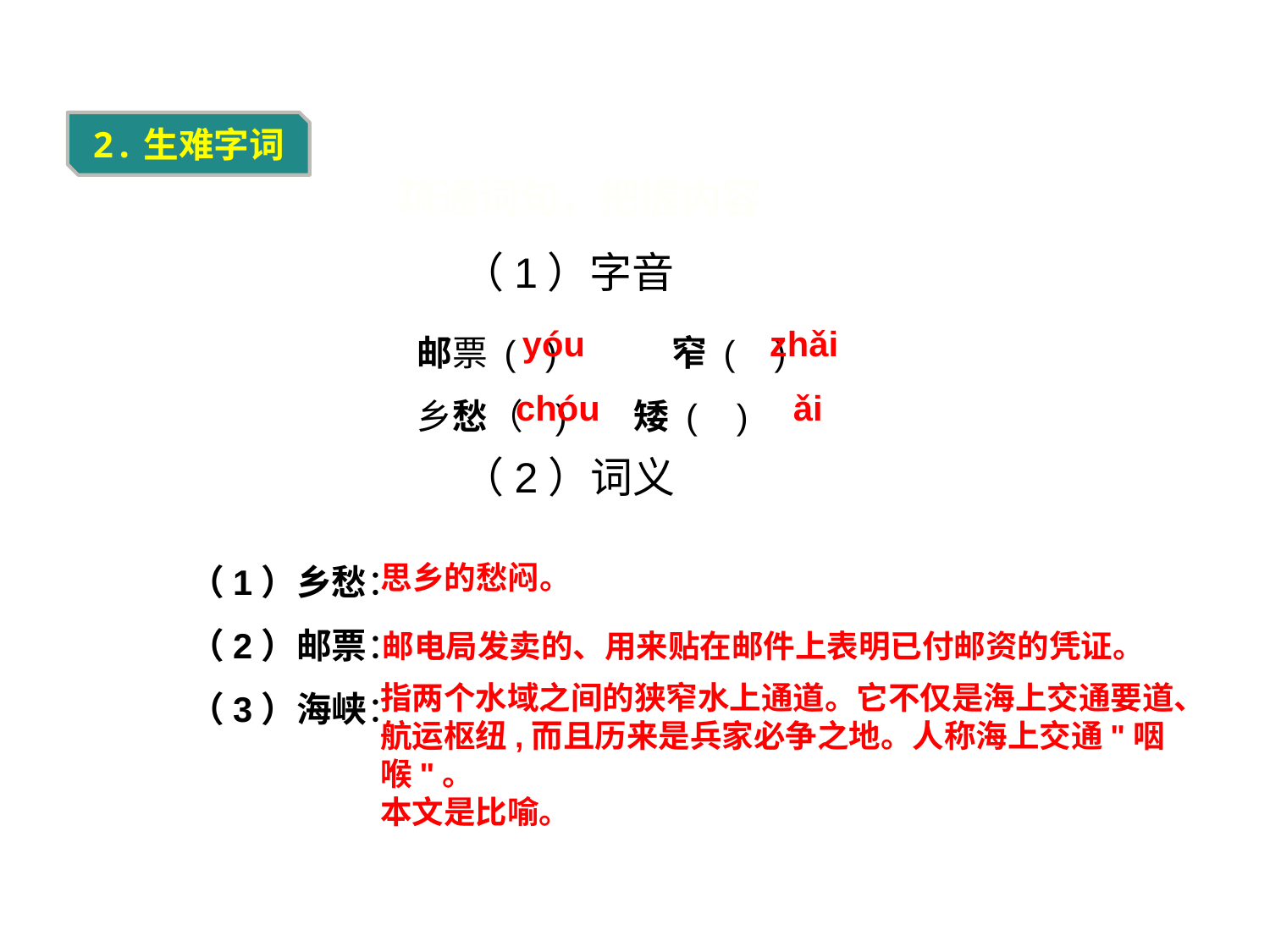

2.生难字词
疏通词句，把握内容
（1）字音
邮票 (   )　　　窄 (    )
乡愁（   )      矮 (    )
yóu
zhǎi
chóu
ǎi
（2）词义
（1）乡愁：
（2）邮票：
（3）海峡：

思乡的愁闷。
邮电局发卖的、用来贴在邮件上表明已付邮资的凭证。
指两个水域之间的狭窄水上通道。它不仅是海上交通要道、
航运枢纽,而且历来是兵家必争之地。人称海上交通"咽喉"。
本文是比喻。